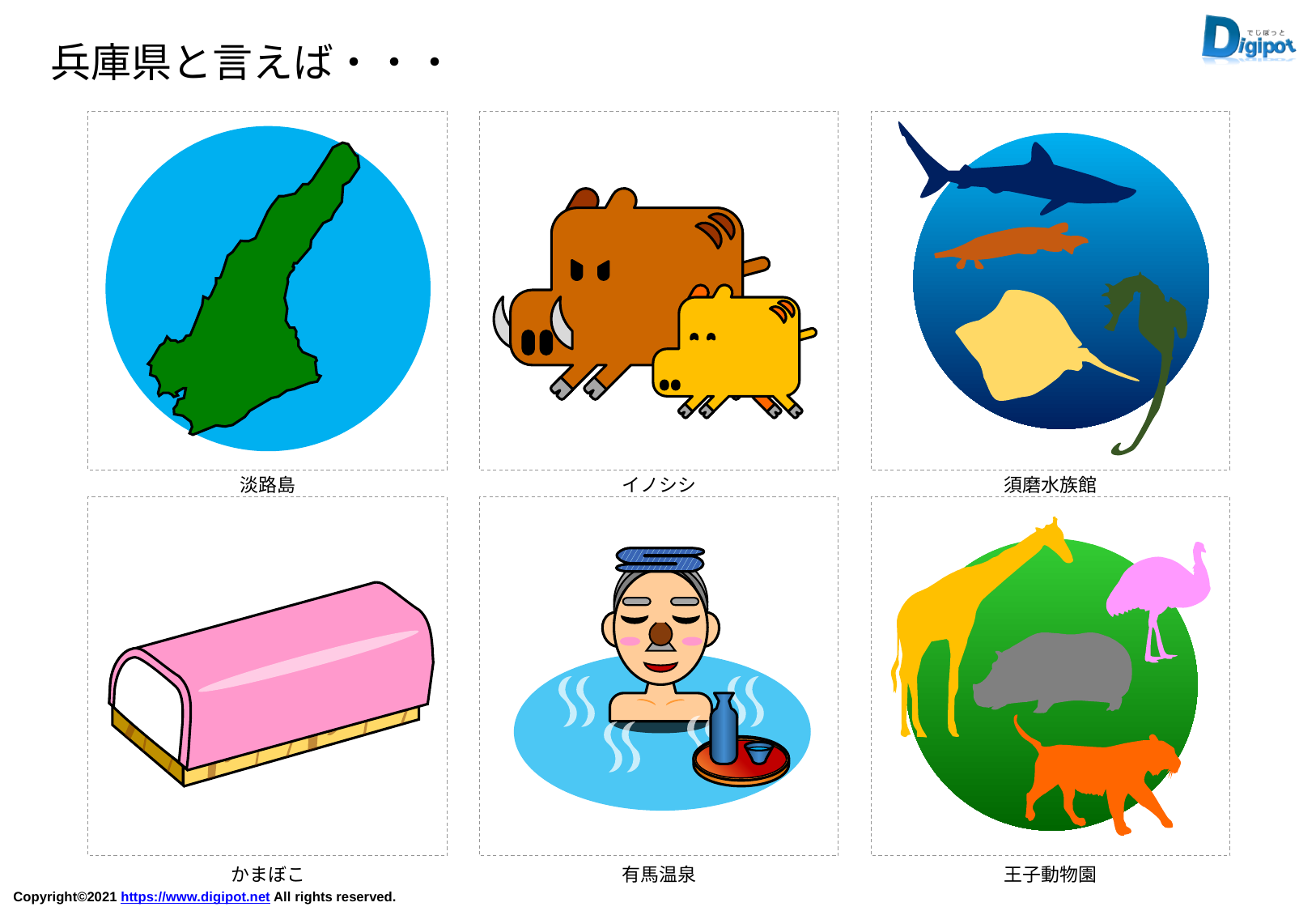

兵庫県と言えば・・・

淡路島
イノシシ
須磨水族館

かまぼこ
有馬温泉
王子動物園